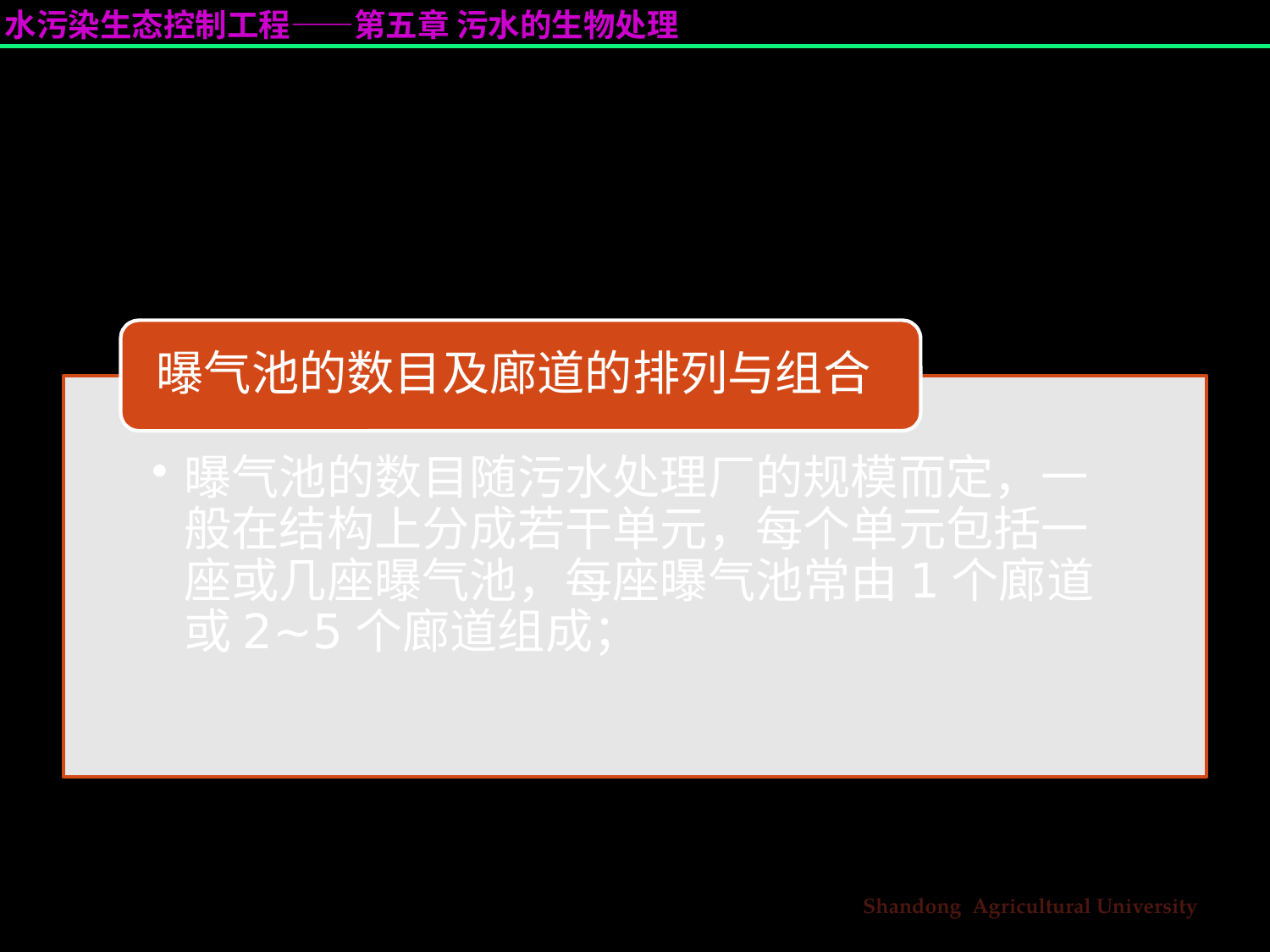

#
曝气池的数目随污水处理厂的规模而定，一般在结构上分成若干单元，每个单元包括一座或几座曝气池，每座曝气池常由1个廊道或2~5个廊道组成；
曝气池的数目及廊道的排列与组合